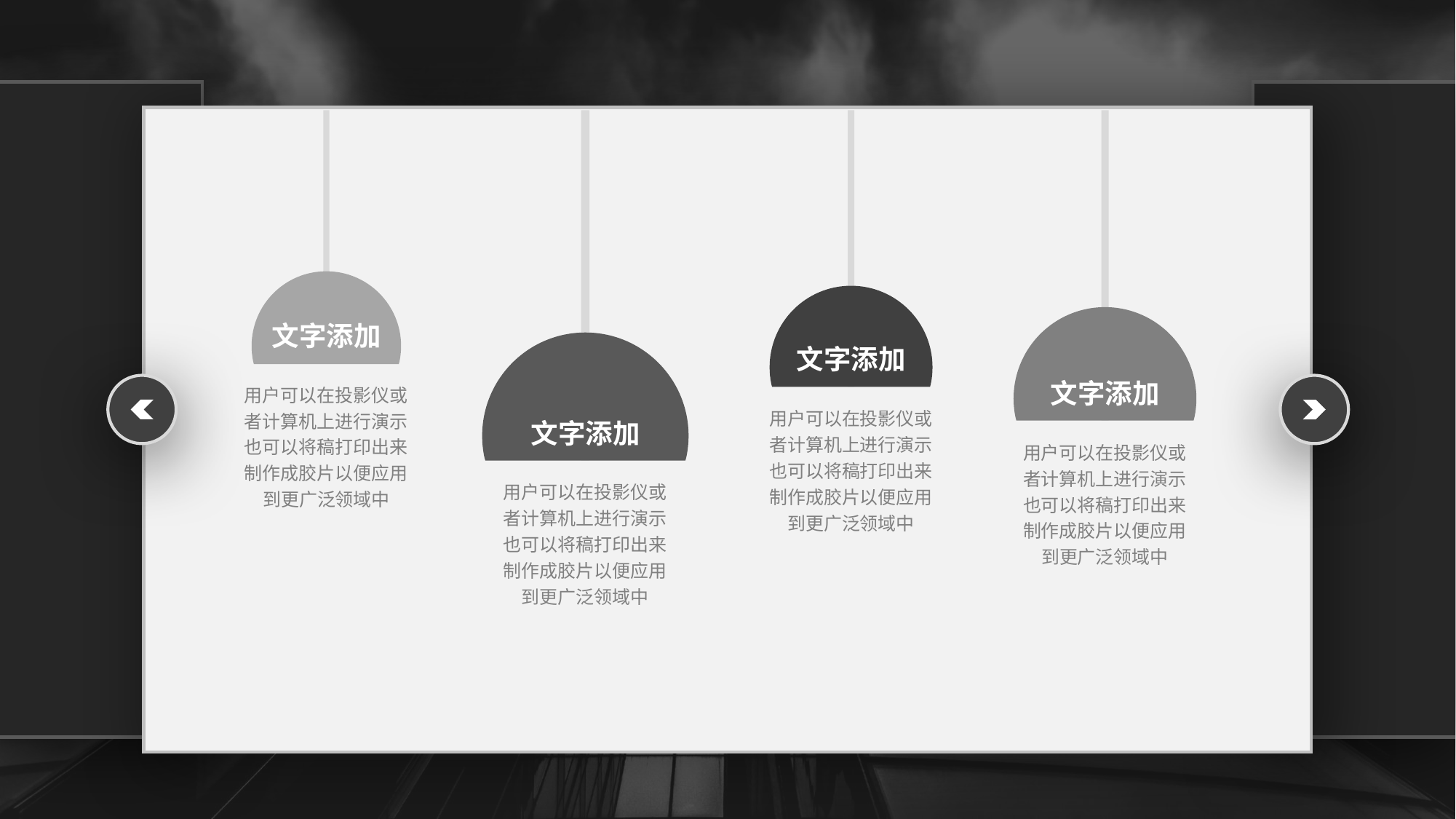

文字添加
文字添加
文字添加
用户可以在投影仪或者计算机上进行演示也可以将稿打印出来制作成胶片以便应用到更广泛领域中
用户可以在投影仪或者计算机上进行演示也可以将稿打印出来制作成胶片以便应用到更广泛领域中
文字添加
用户可以在投影仪或者计算机上进行演示也可以将稿打印出来制作成胶片以便应用到更广泛领域中
用户可以在投影仪或者计算机上进行演示也可以将稿打印出来制作成胶片以便应用到更广泛领域中